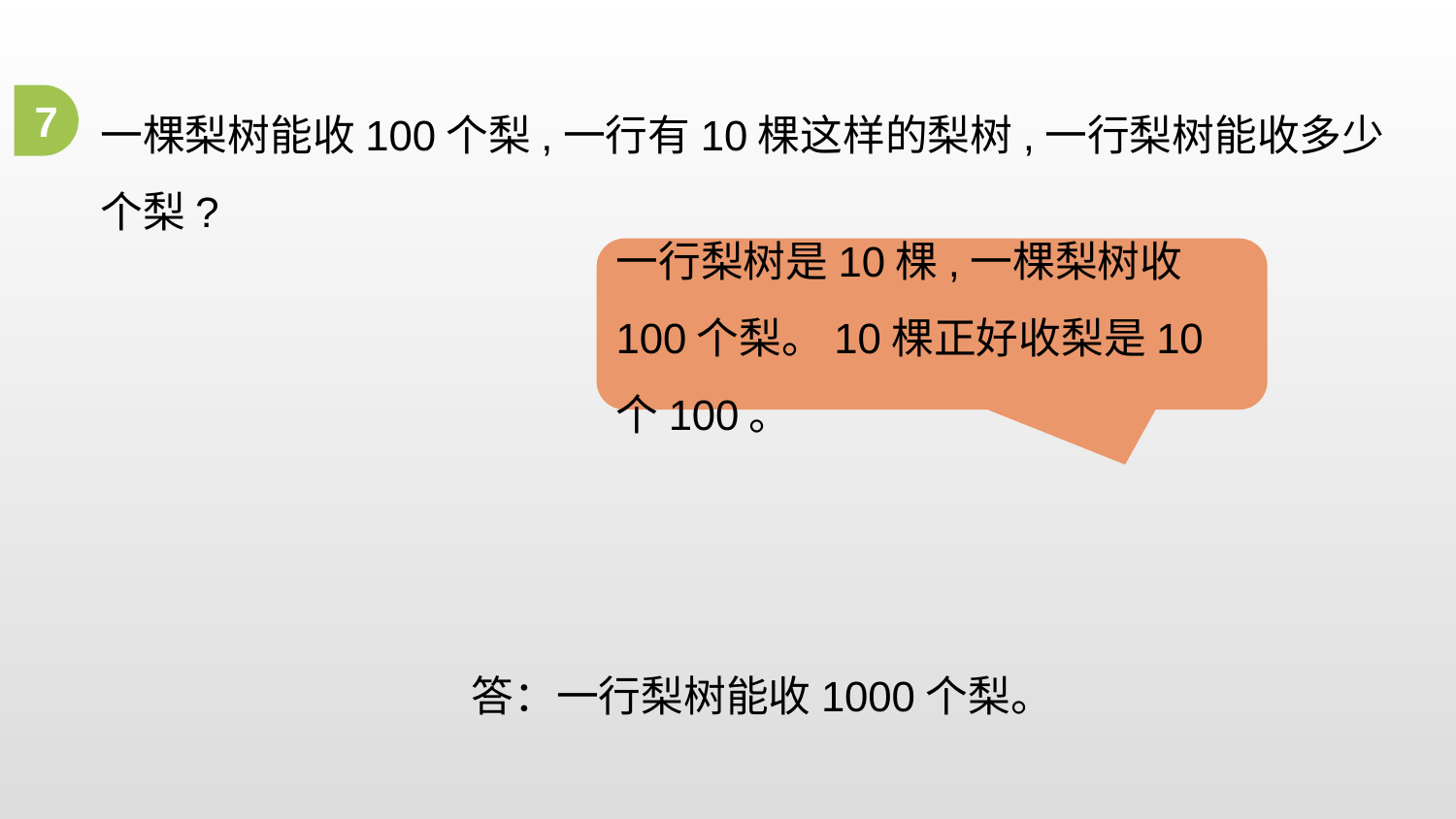

一棵梨树能收100个梨,一行有10棵这样的梨树,一行梨树能收多少个梨?
7
一行梨树是10棵,一棵梨树收100个梨。10棵正好收梨是10个100。
答：一行梨树能收1000个梨。